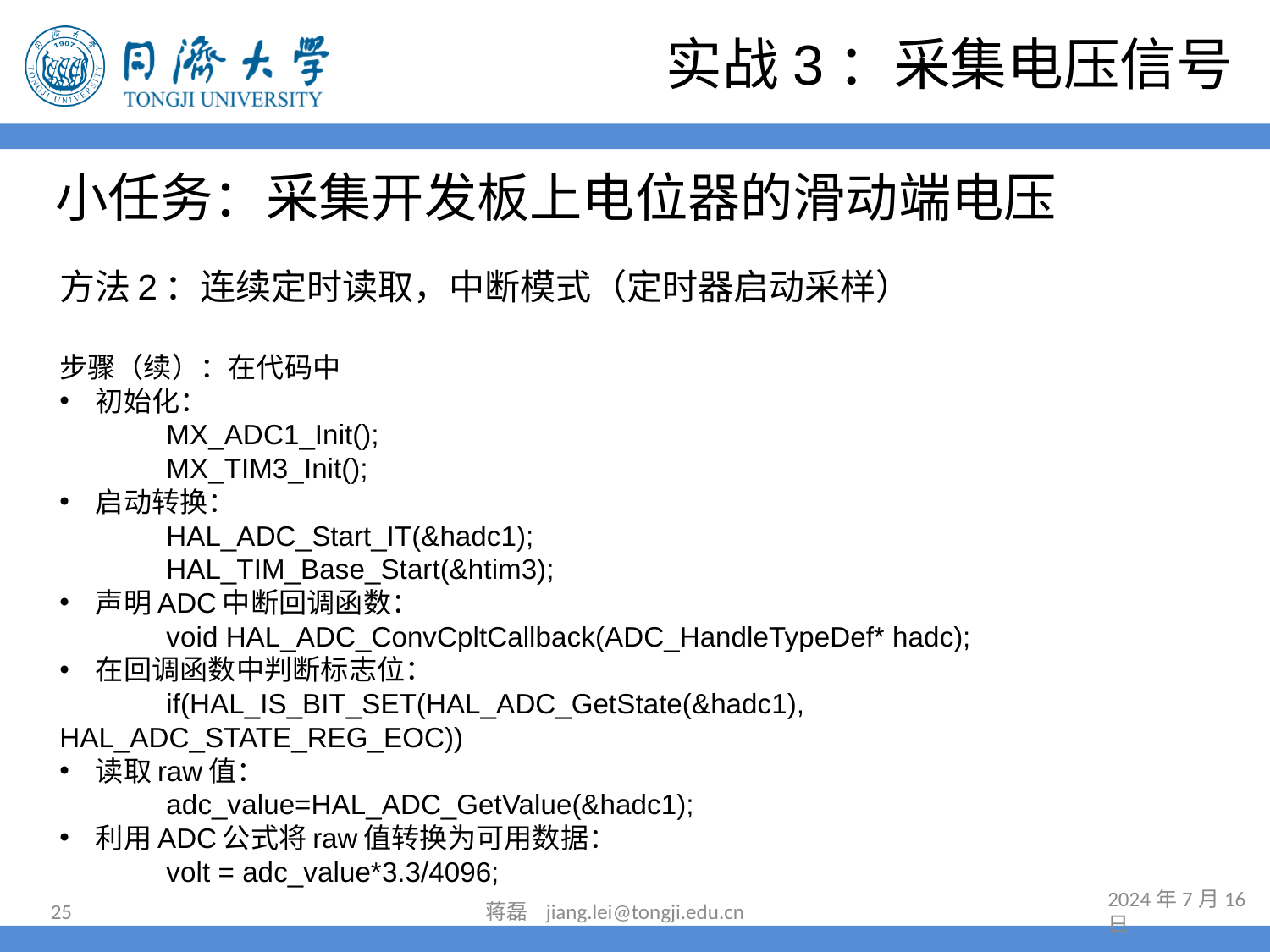

实战3：采集电压信号
# 小任务：采集开发板上电位器的滑动端电压
方法2：连续定时读取，中断模式（定时器启动采样）

步骤（续）：在代码中
初始化：
	MX_ADC1_Init();
	MX_TIM3_Init();
启动转换：
	HAL_ADC_Start_IT(&hadc1);
	HAL_TIM_Base_Start(&htim3);
声明ADC中断回调函数：
	void HAL_ADC_ConvCpltCallback(ADC_HandleTypeDef* hadc);
在回调函数中判断标志位：
	if(HAL_IS_BIT_SET(HAL_ADC_GetState(&hadc1), HAL_ADC_STATE_REG_EOC))
读取raw值：
	adc_value=HAL_ADC_GetValue(&hadc1);
利用ADC公式将raw值转换为可用数据：
	volt = adc_value*3.3/4096;
25
蒋磊  jiang.lei@tongji.edu.cn
2024年7月16日